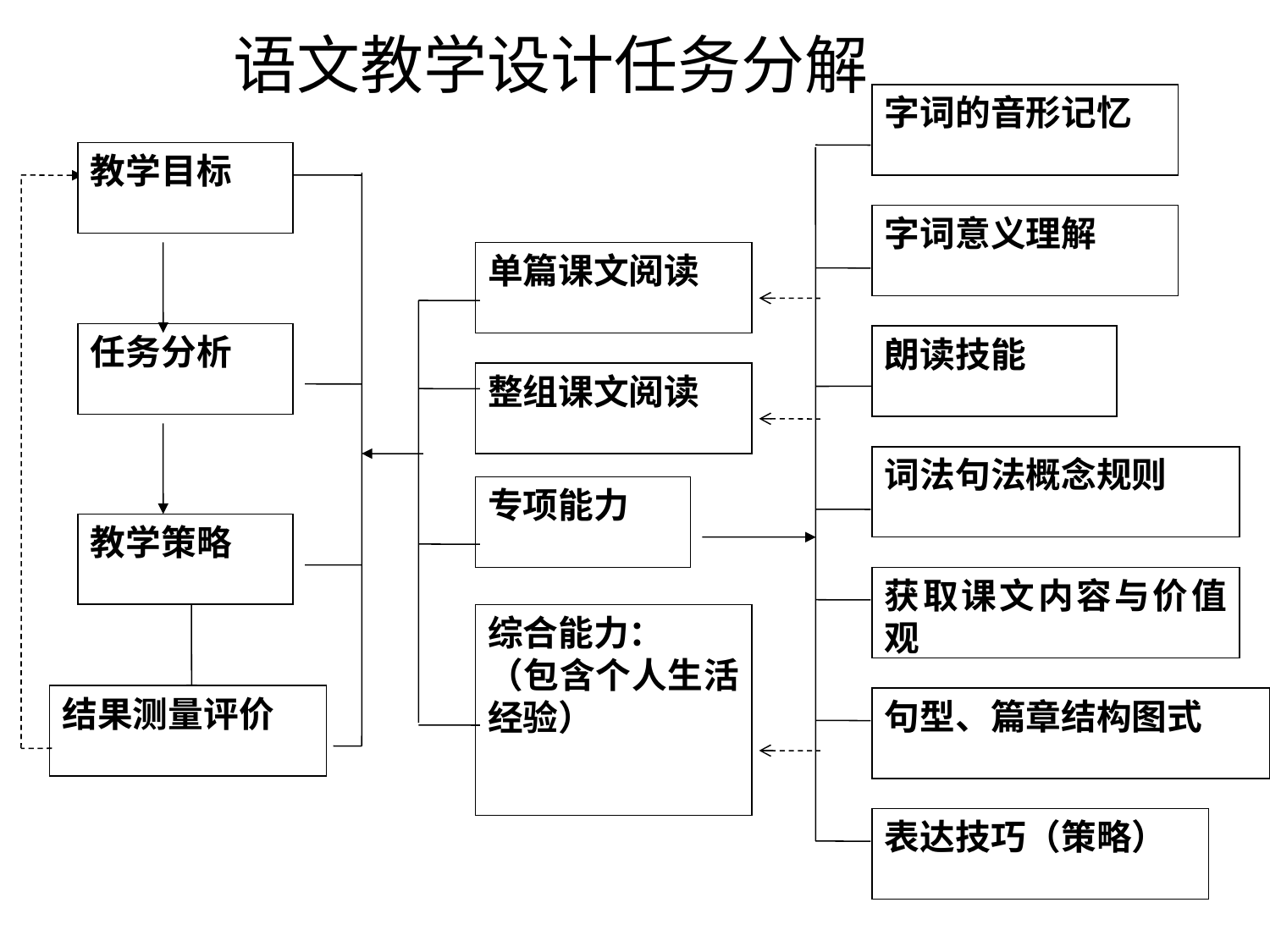

语文教学设计任务分解
字词的音形记忆
教学目标

字词意义理解

单篇课文阅读

任务分析
朗读技能
整组课文阅读

词法句法概念规则

专项能力

教学策略

获取课文内容与价值观

综合能力：
（包含个人生活经验）
结果测量评价
句型、篇章结构图式

表达技巧（策略）